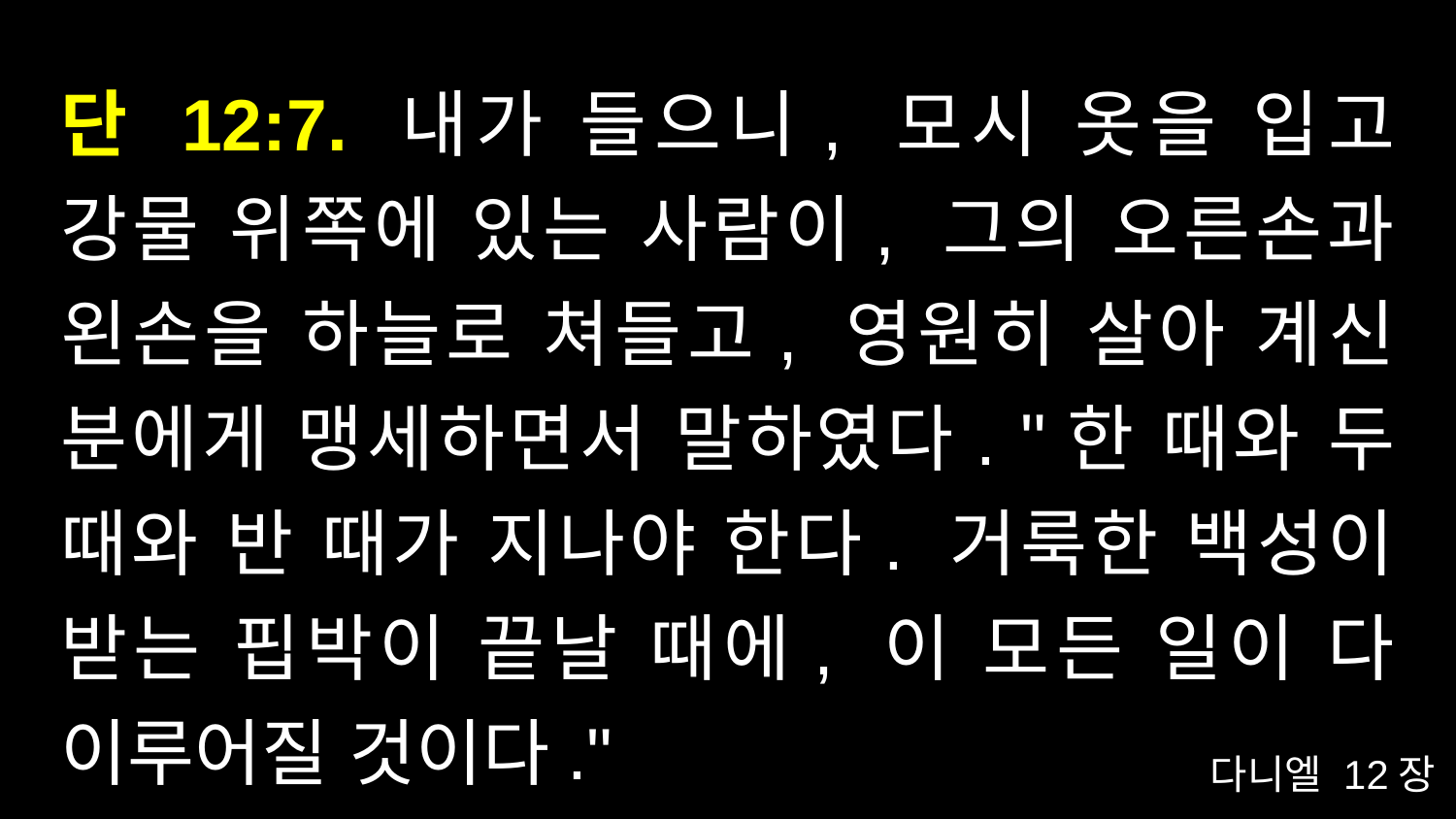

# 단 12:7. 내가 들으니, 모시 옷을 입고 강물 위쪽에 있는 사람이, 그의 오른손과 왼손을 하늘로 쳐들고, 영원히 살아 계신 분에게 맹세하면서 말하였다. "한 때와 두 때와 반 때가 지나야 한다. 거룩한 백성이 받는 핍박이 끝날 때에, 이 모든 일이 다 이루어질 것이다."
다니엘 12장